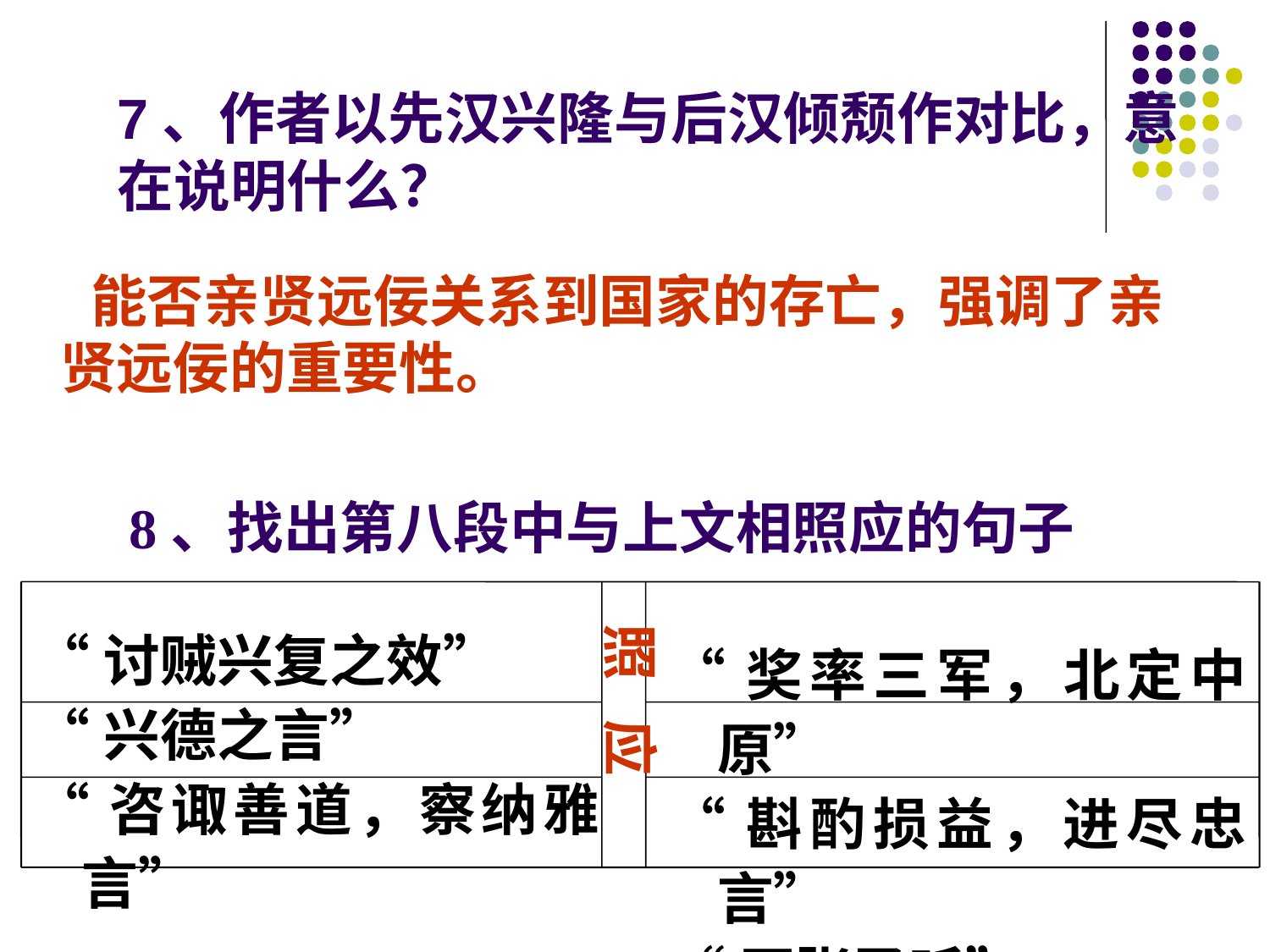

7、作者以先汉兴隆与后汉倾颓作对比，意在说明什么？

     能否亲贤远佞关系到国家的存亡，强调了亲贤远佞的重要性。
8、找出第八段中与上文相照应的句子

“讨贼兴复之效”
“兴德之言”
“咨诹善道，察纳雅言”
照   应
“奖率三军，北定中原”
“斟酌损益，进尽忠言”
“开张圣听”